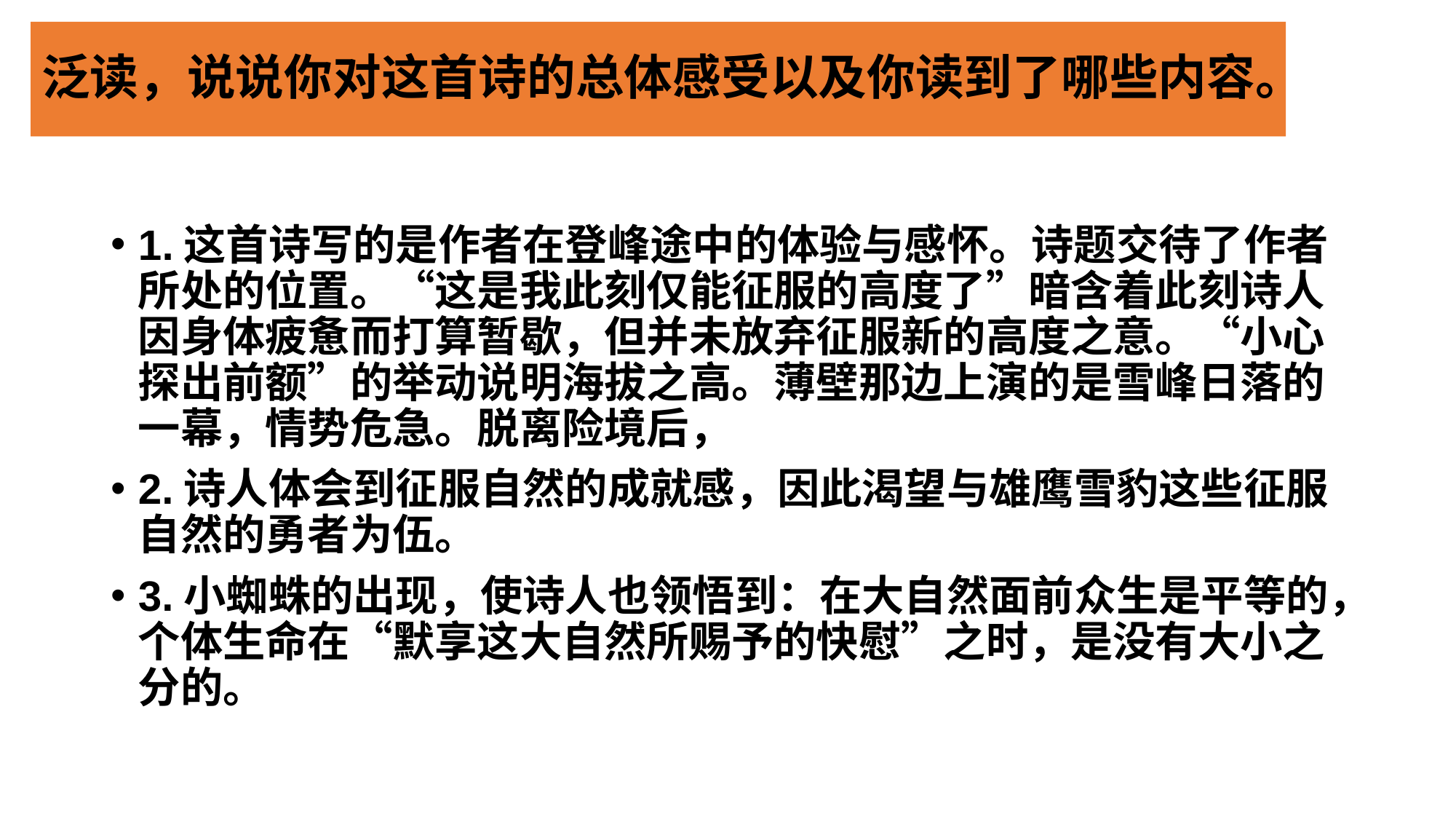

# 泛读，说说你对这首诗的总体感受以及你读到了哪些内容。
1.这首诗写的是作者在登峰途中的体验与感怀。诗题交待了作者所处的位置。“这是我此刻仅能征服的高度了”暗含着此刻诗人因身体疲惫而打算暂歇，但并未放弃征服新的高度之意。“小心探出前额”的举动说明海拔之高。薄壁那边上演的是雪峰日落的一幕，情势危急。脱离险境后，
2.诗人体会到征服自然的成就感，因此渴望与雄鹰雪豹这些征服自然的勇者为伍。
3.小蜘蛛的出现，使诗人也领悟到：在大自然面前众生是平等的，个体生命在“默享这大自然所赐予的快慰”之时，是没有大小之分的。